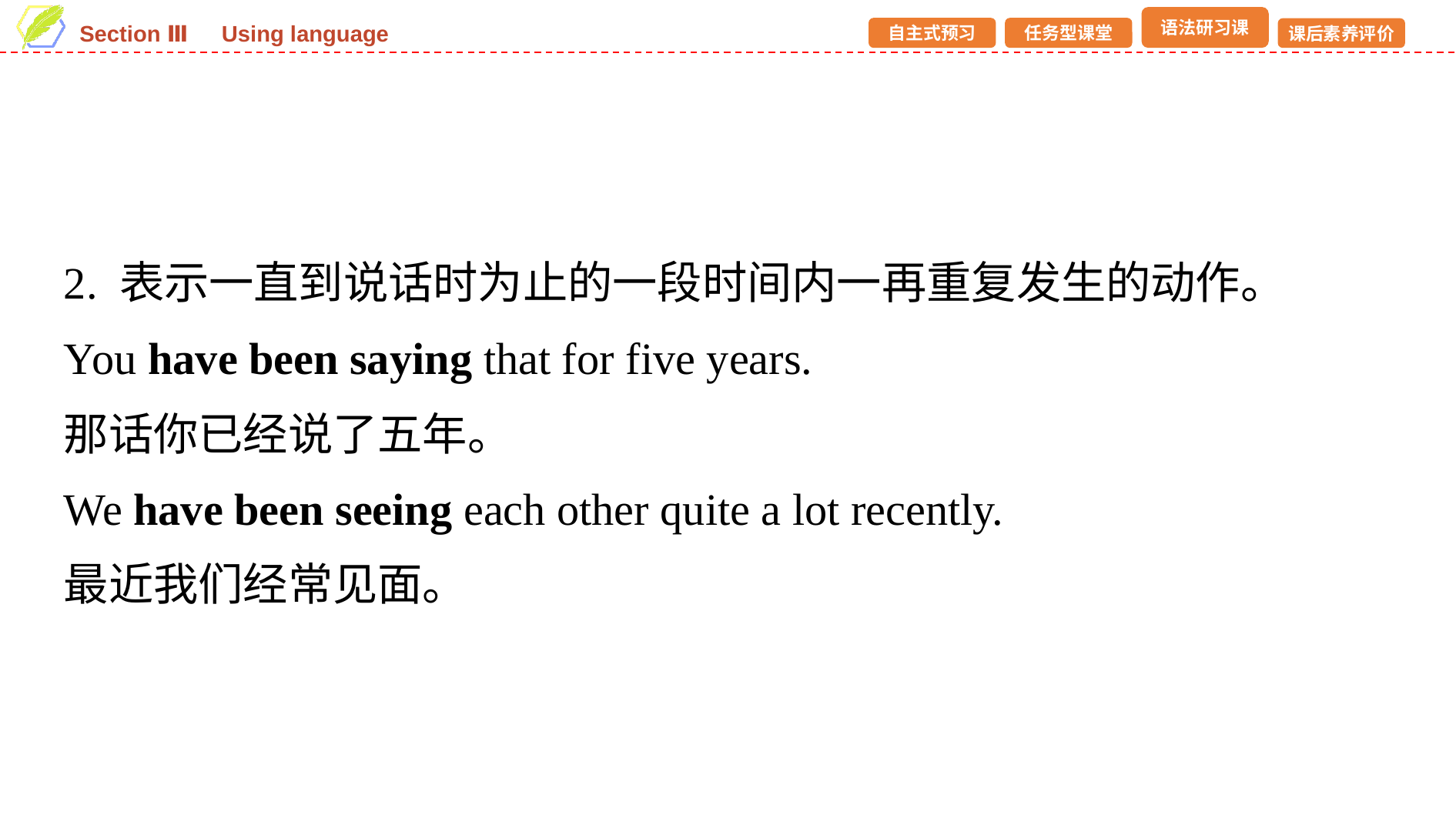

2. 表示一直到说话时为止的一段时间内一再重复发生的动作。
You have been saying that for five years.
那话你已经说了五年。
We have been seeing each other quite a lot recently.
最近我们经常见面。